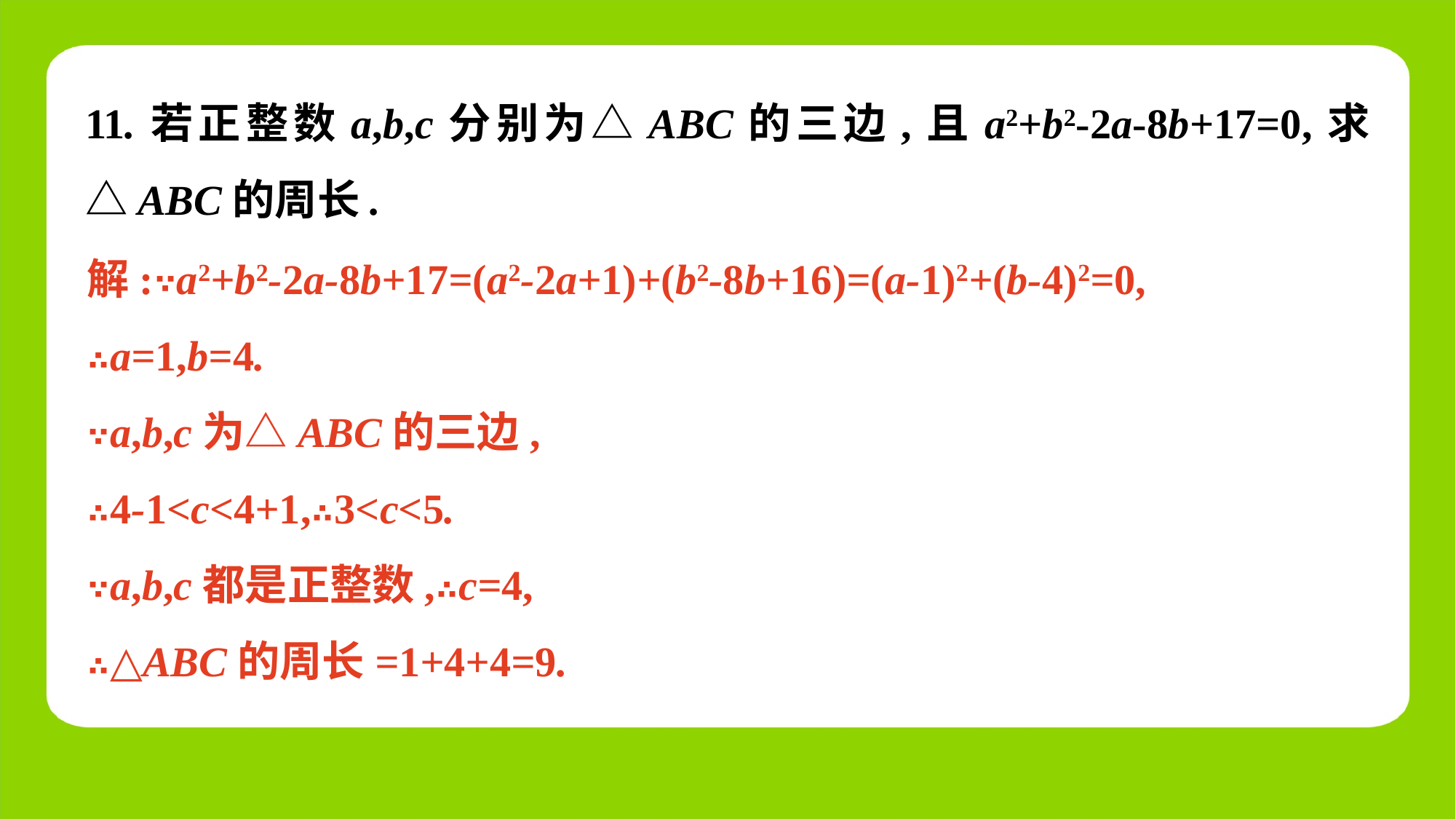

11.若正整数a,b,c分别为△ABC的三边,且a2+b2-2a-8b+17=0,求△ABC的周长.
解:∵a2+b2-2a-8b+17=(a2-2a+1)+(b2-8b+16)=(a-1)2+(b-4)2=0,
∴a=1,b=4.
∵a,b,c为△ABC的三边,
∴4-1<c<4+1,∴3<c<5.
∵a,b,c都是正整数,∴c=4,
∴△ABC的周长=1+4+4=9.